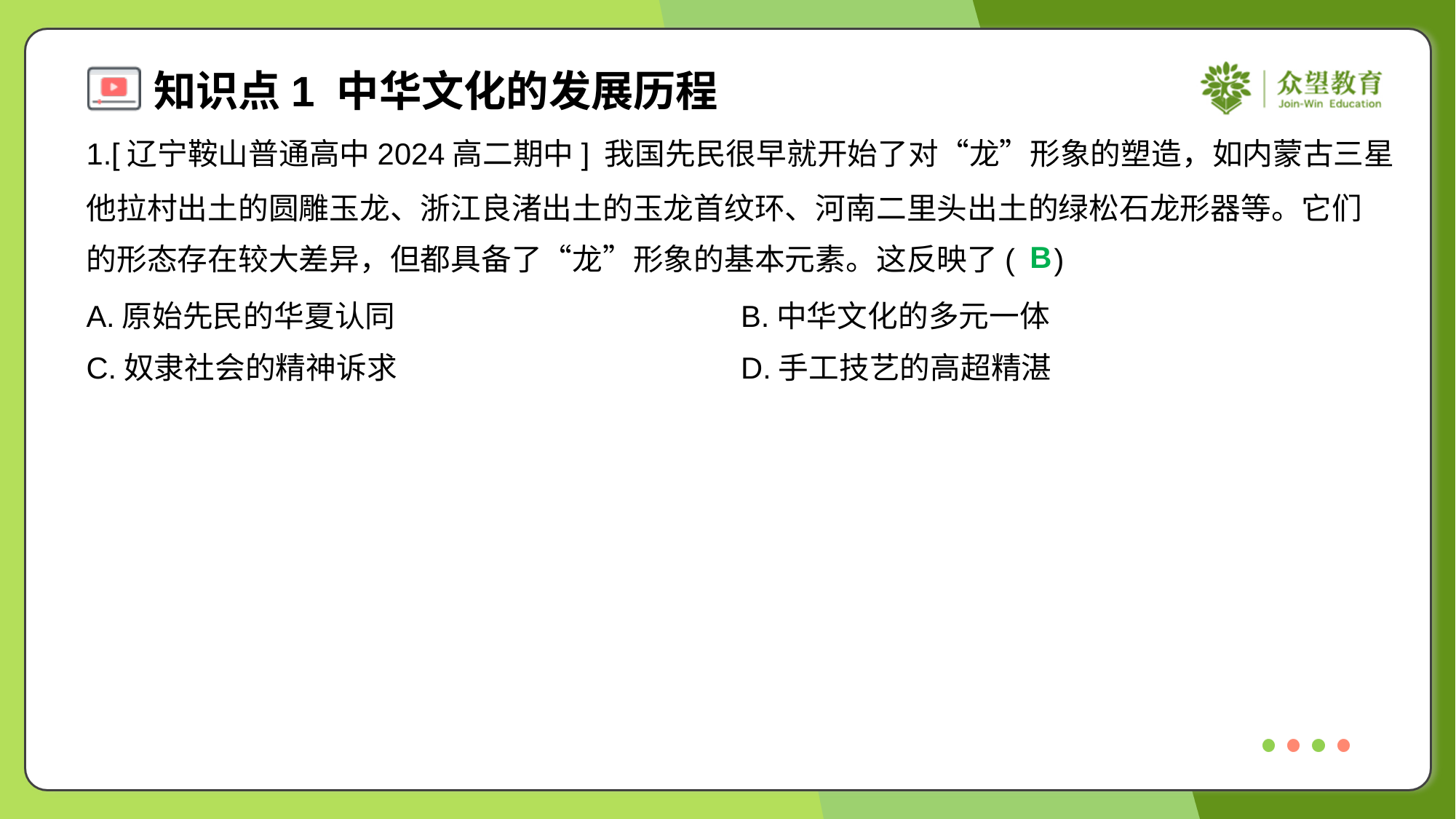

1.[辽宁鞍山普通高中2024高二期中] 我国先民很早就开始了对“龙”形象的塑造，如内蒙古三星
他拉村出土的圆雕玉龙、浙江良渚出土的玉龙首纹环、河南二里头出土的绿松石龙形器等。它们
的形态存在较大差异，但都具备了“龙”形象的基本元素。这反映了(     )
B
A.原始先民的华夏认同	B.中华文化的多元一体
C.奴隶社会的精神诉求	D.手工技艺的高超精湛